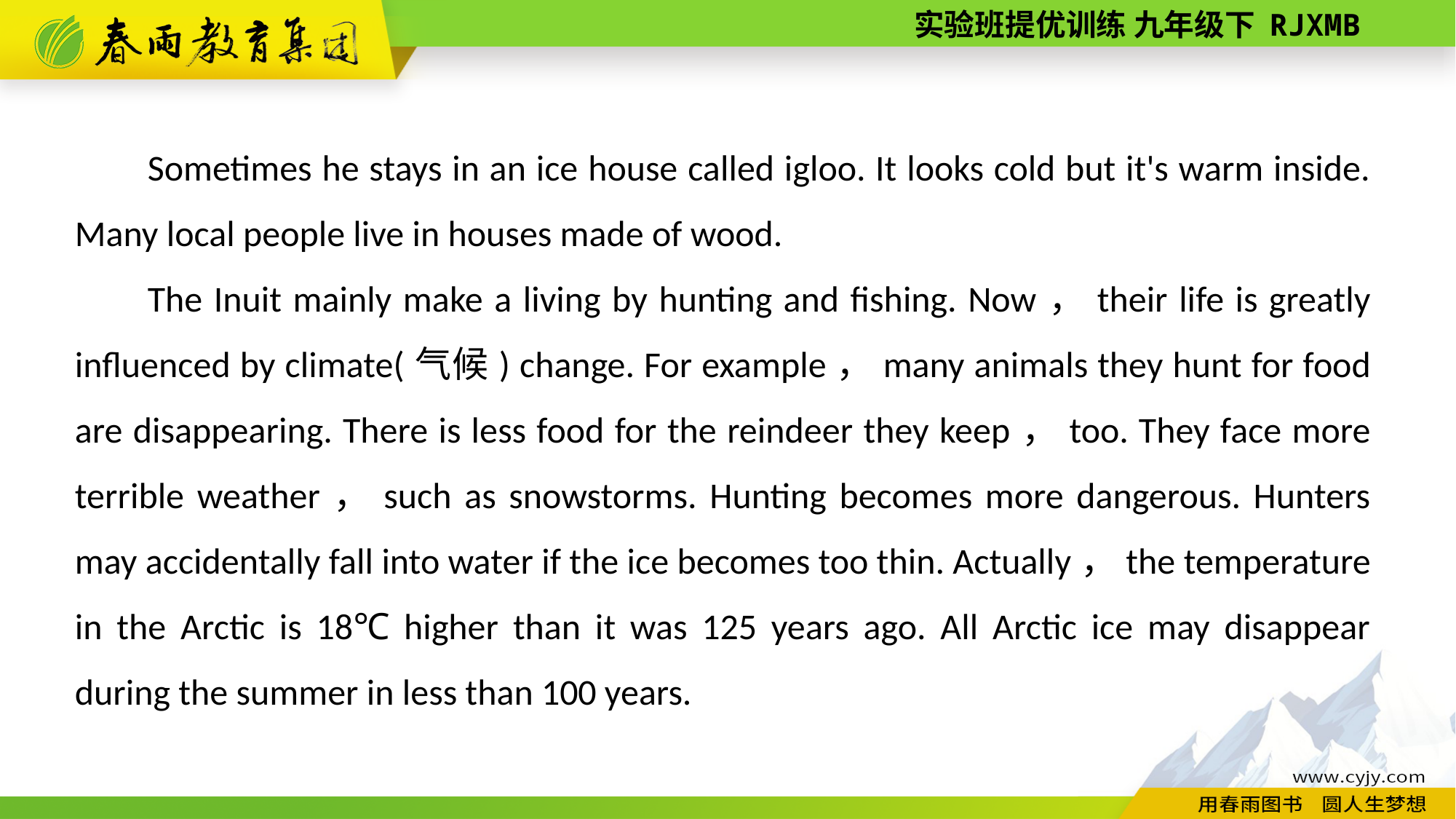

Sometimes he stays in an ice house called igloo. It looks cold but it's warm inside. Many local people live in houses made of wood.
The Inuit mainly make a living by hunting and fishing. Now，their life is greatly influenced by climate(气候) change. For example，many animals they hunt for food are disappearing. There is less food for the reindeer they keep，too. They face more terrible weather，such as snowstorms. Hunting becomes more dangerous. Hunters may accidentally fall into water if the ice becomes too thin. Actually，the temperature in the Arctic is 18℃ higher than it was 125 years ago. All Arctic ice may disappear during the summer in less than 100 years.